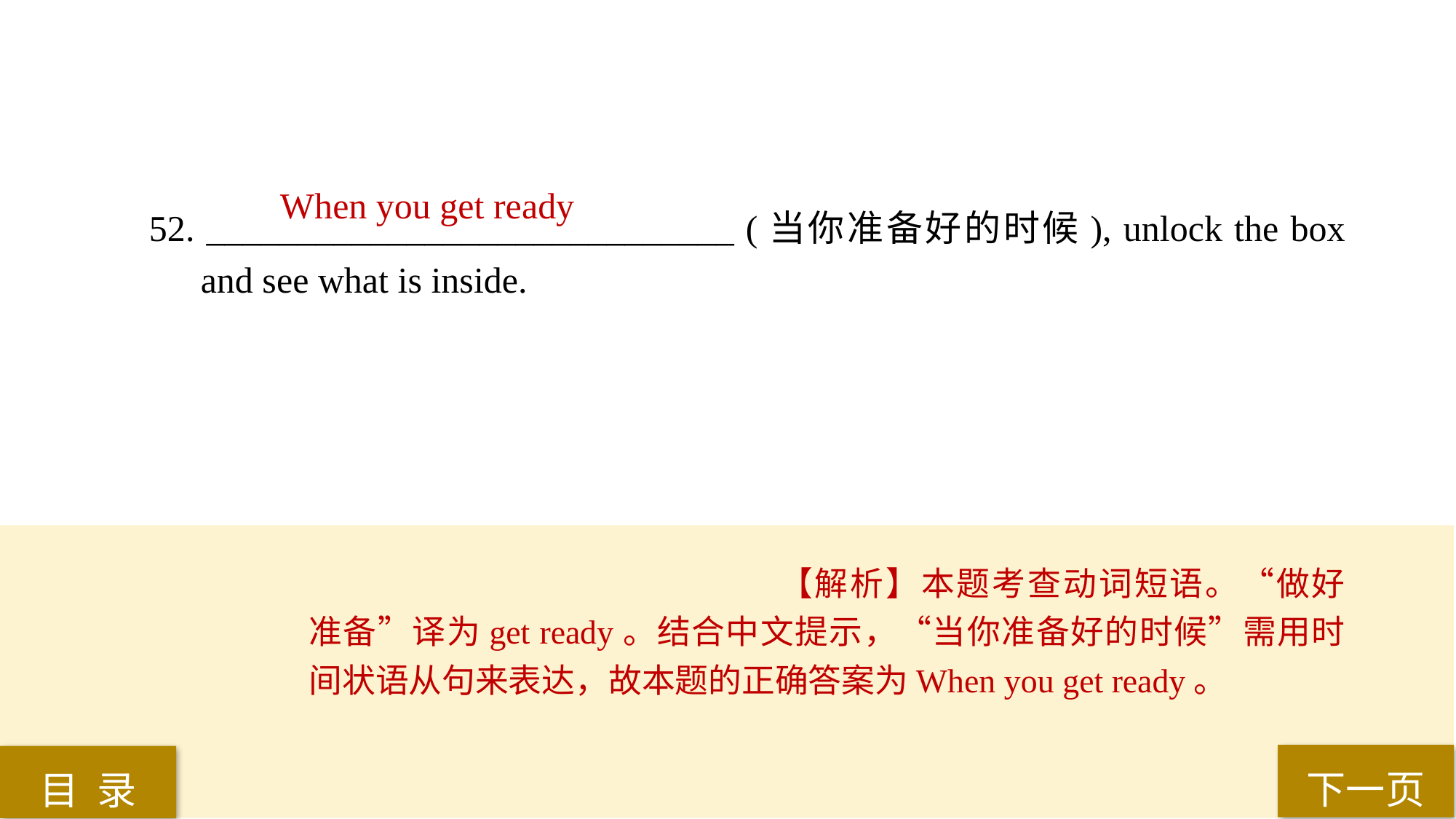

When you get ready
52. _____________________________ (当你准备好的时候), unlock the box and see what is inside.
【解析】本题考查动词短语。“做好准备”译为get ready。结合中文提示，“当你准备好的时候”需用时间状语从句来表达，故本题的正确答案为When you get ready。